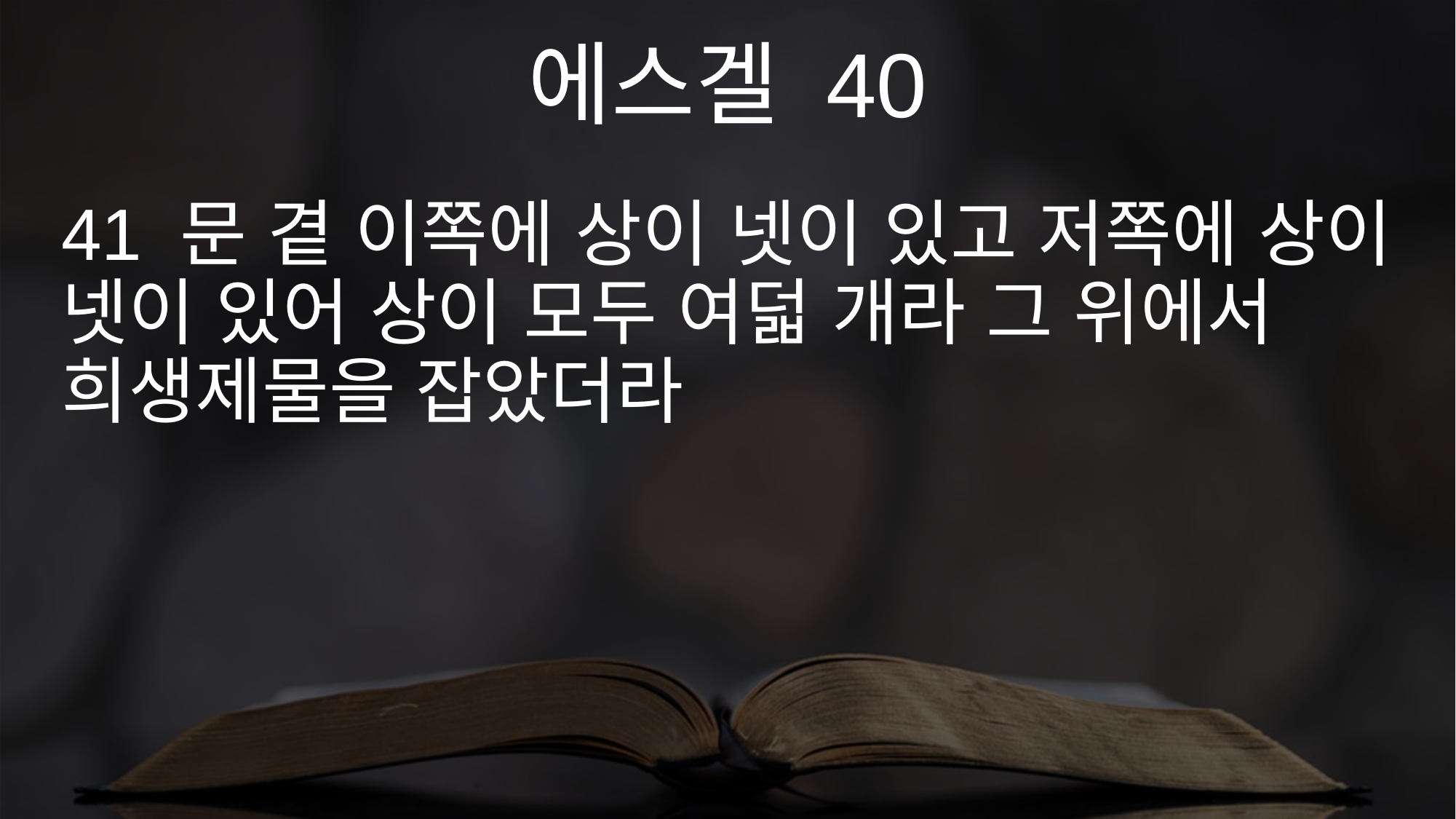

에스겔 40
41 문 곁 이쪽에 상이 넷이 있고 저쪽에 상이 넷이 있어 상이 모두 여덟 개라 그 위에서 희생제물을 잡았더라